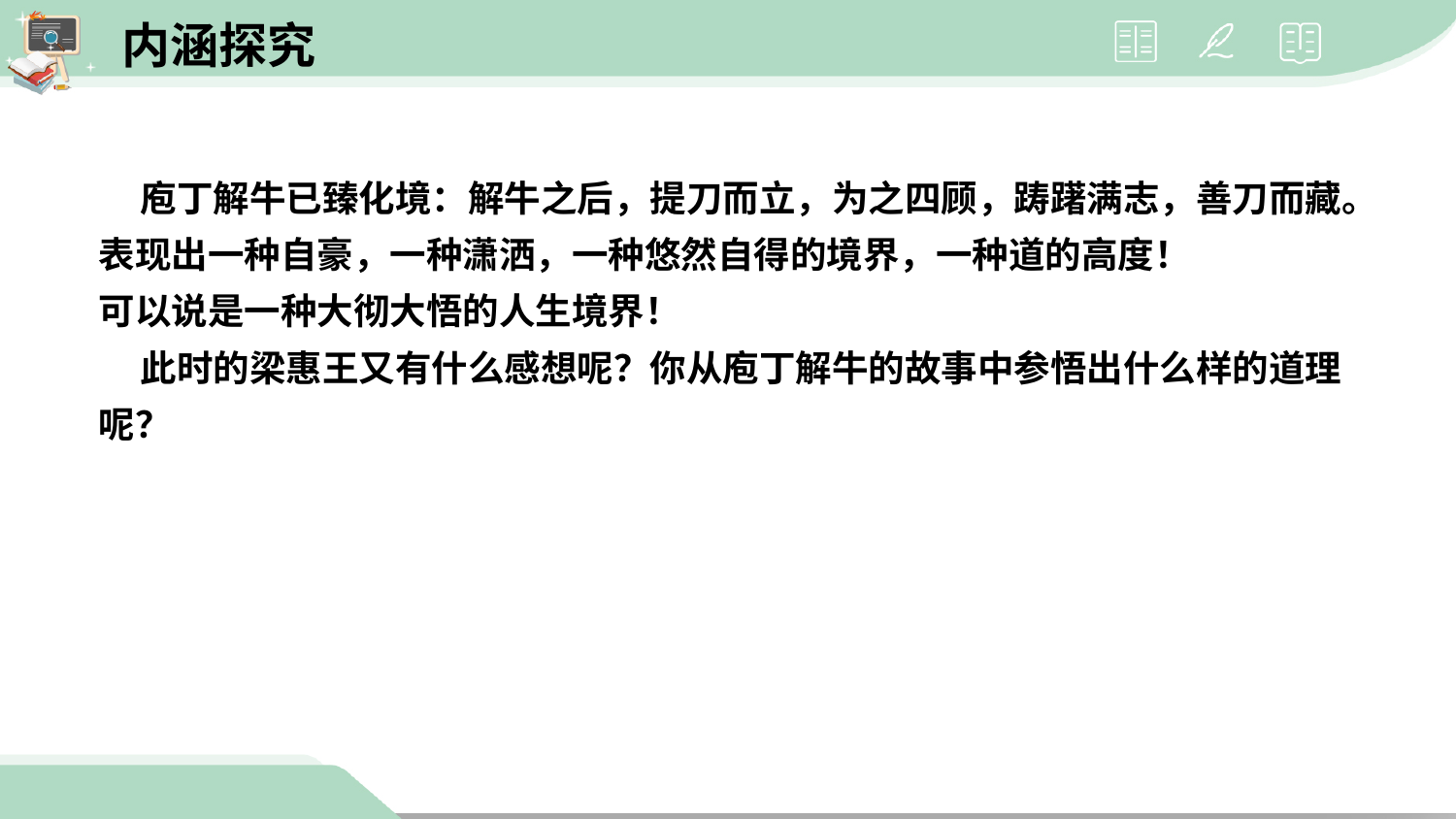

内涵探究
    庖丁解牛已臻化境：解牛之后，提刀而立，为之四顾，踌躇满志，善刀而藏。表现出一种自豪，一种潇洒，一种悠然自得的境界，一种道的高度！
可以说是一种大彻大悟的人生境界！
    此时的梁惠王又有什么感想呢？你从庖丁解牛的故事中参悟出什么样的道理呢？